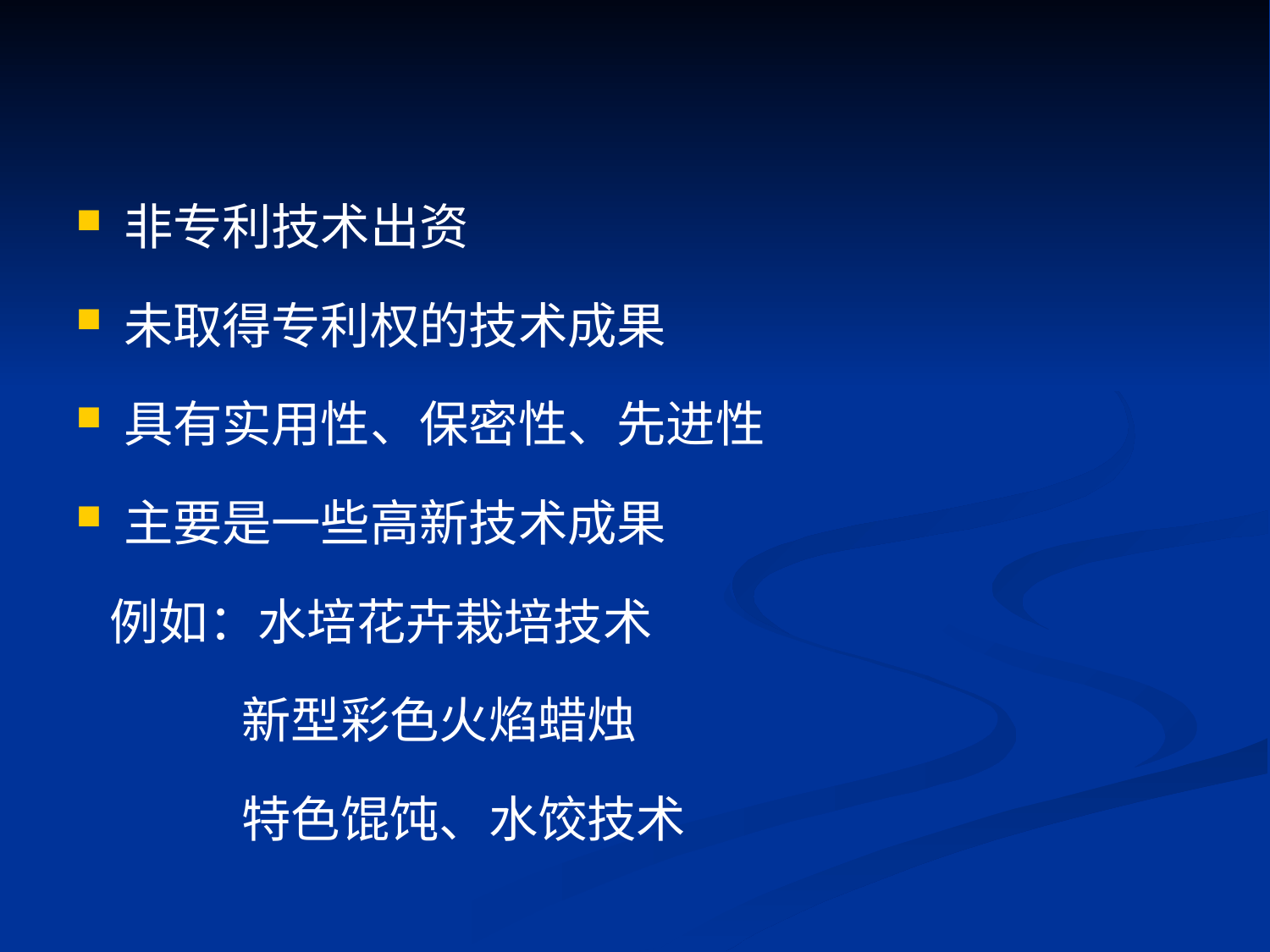

#
非专利技术出资
未取得专利权的技术成果
具有实用性、保密性、先进性
主要是一些高新技术成果
  例如：水培花卉栽培技术
              新型彩色火焰蜡烛
              特色馄饨、水饺技术